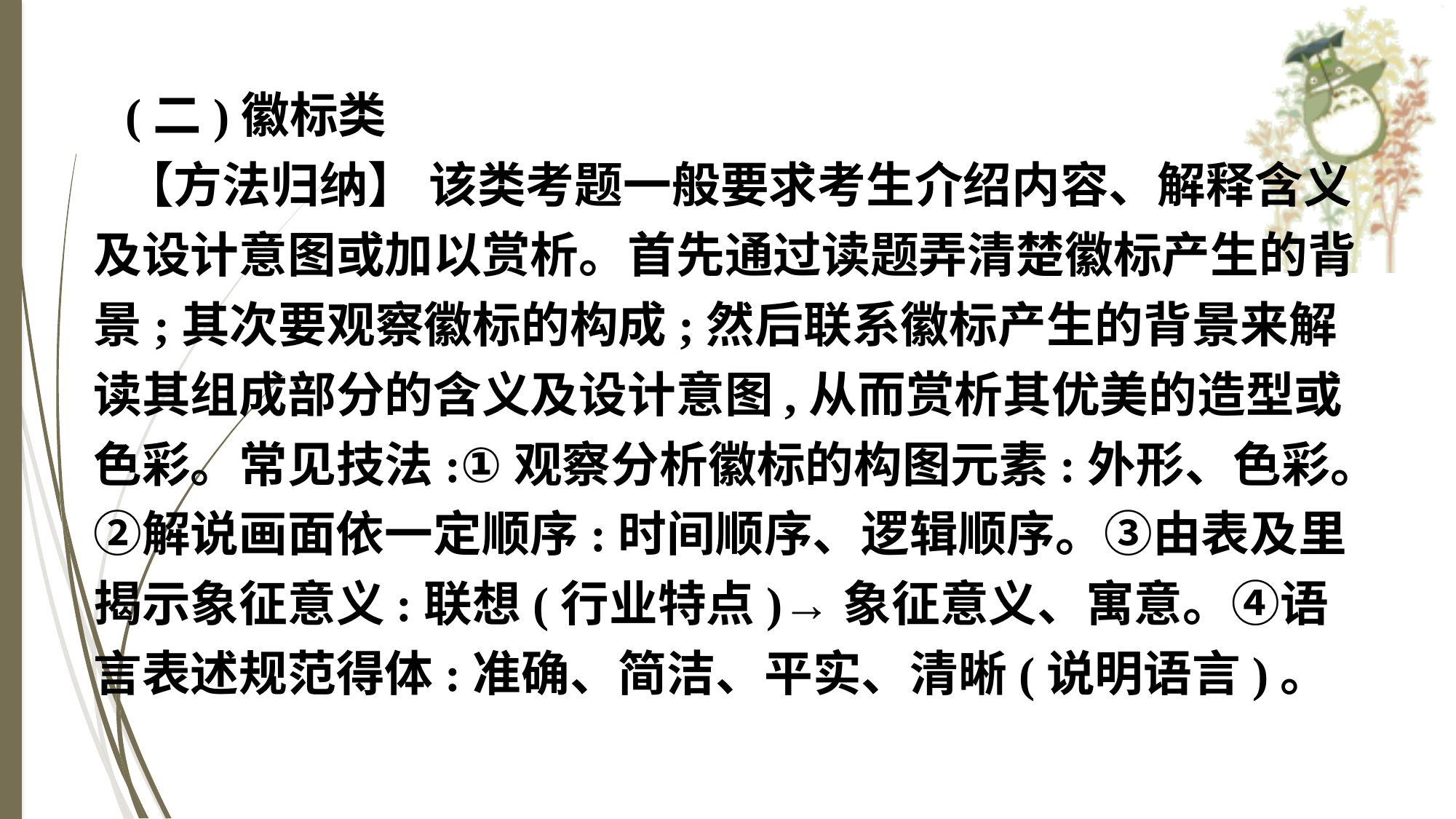

(二)徽标类
【方法归纳】 该类考题一般要求考生介绍内容、解释含义及设计意图或加以赏析。首先通过读题弄清楚徽标产生的背景;其次要观察徽标的构成;然后联系徽标产生的背景来解读其组成部分的含义及设计意图,从而赏析其优美的造型或色彩。常见技法:①观察分析徽标的构图元素:外形、色彩。②解说画面依一定顺序:时间顺序、逻辑顺序。③由表及里揭示象征意义:联想(行业特点)→象征意义、寓意。④语言表述规范得体:准确、简洁、平实、清晰(说明语言)。